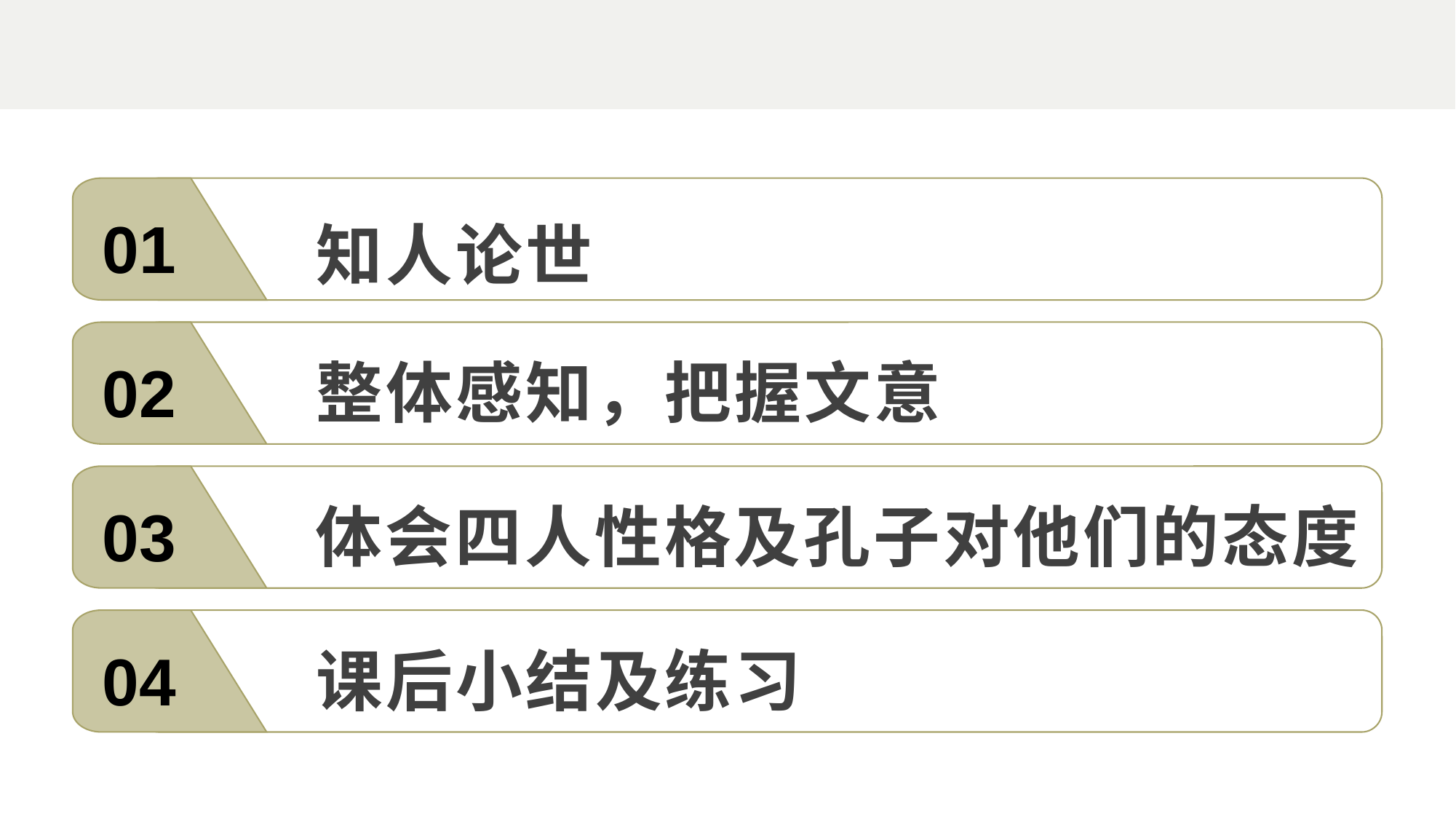

01
知人论世

02
整体感知，把握文意

03
体会四人性格及孔子对他们的态度

04
课后小结及练习